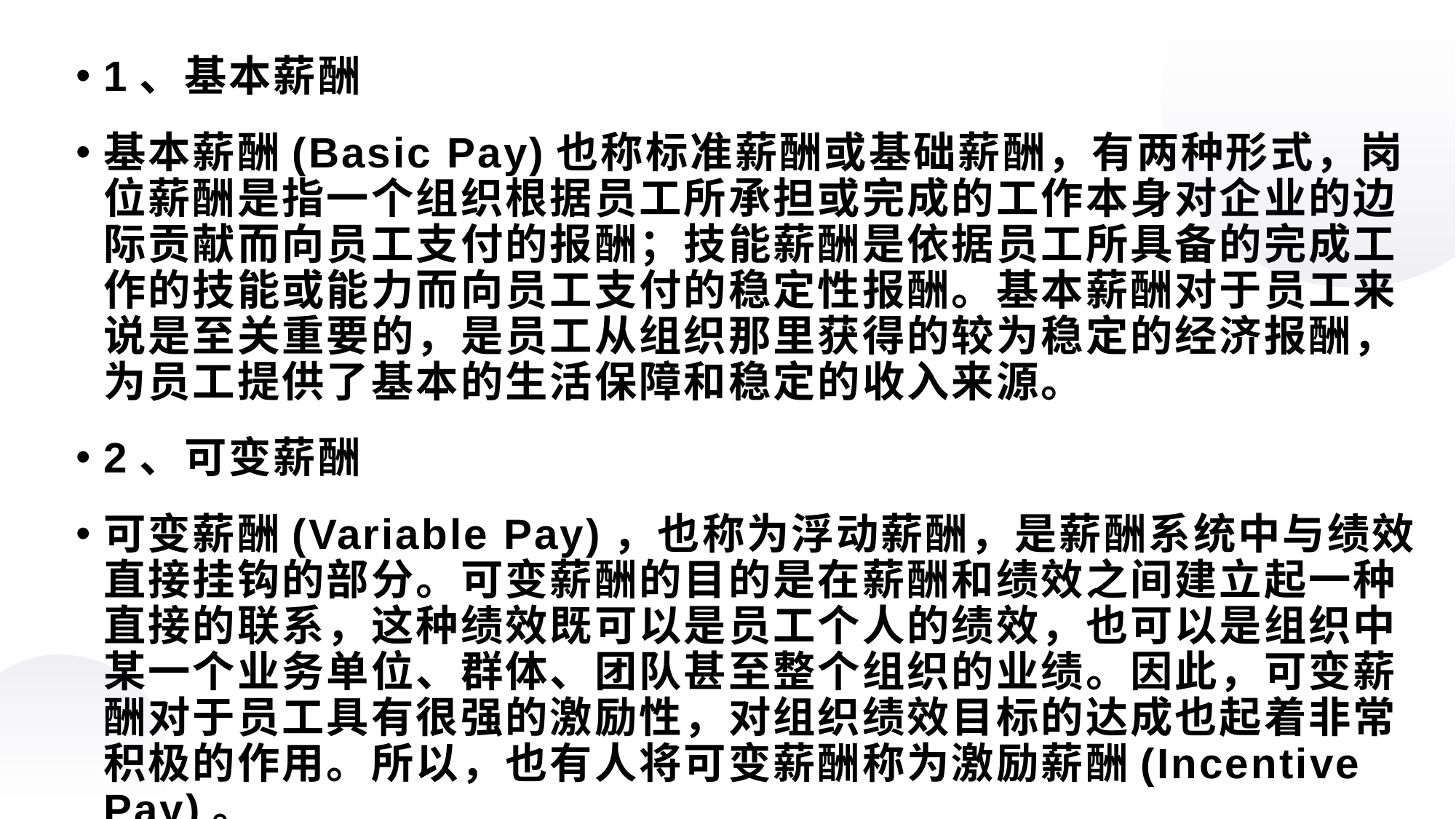

1、基本薪酬
基本薪酬(Basic Pay)也称标准薪酬或基础薪酬，有两种形式，岗位薪酬是指一个组织根据员工所承担或完成的工作本身对企业的边际贡献而向员工支付的报酬；技能薪酬是依据员工所具备的完成工作的技能或能力而向员工支付的稳定性报酬。基本薪酬对于员工来说是至关重要的，是员工从组织那里获得的较为稳定的经济报酬，为员工提供了基本的生活保障和稳定的收入来源。
2、可变薪酬
可变薪酬(Variable Pay)，也称为浮动薪酬，是薪酬系统中与绩效直接挂钩的部分。可变薪酬的目的是在薪酬和绩效之间建立起一种直接的联系，这种绩效既可以是员工个人的绩效，也可以是组织中某一个业务单位、群体、团队甚至整个组织的业绩。因此，可变薪酬对于员工具有很强的激励性，对组织绩效目标的达成也起着非常积极的作用。所以，也有人将可变薪酬称为激励薪酬(Incentive Pay)。